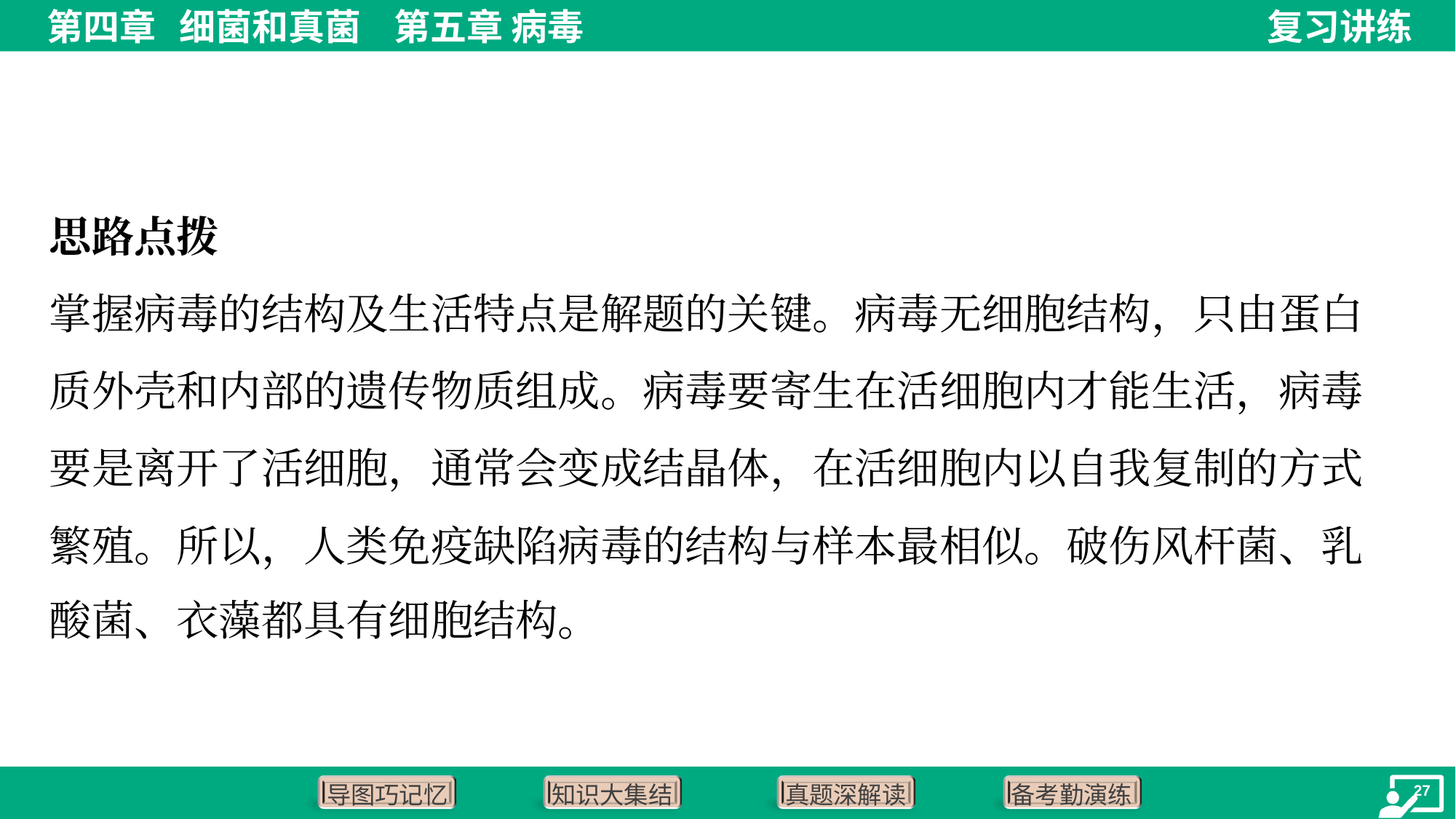

思路点拨
掌握病毒的结构及生活特点是解题的关键。病毒无细胞结构，只由蛋白
质外壳和内部的遗传物质组成。病毒要寄生在活细胞内才能生活，病毒
要是离开了活细胞，通常会变成结晶体，在活细胞内以自我复制的方式
繁殖。所以，人类免疫缺陷病毒的结构与样本最相似。破伤风杆菌、乳
酸菌、衣藻都具有细胞结构。